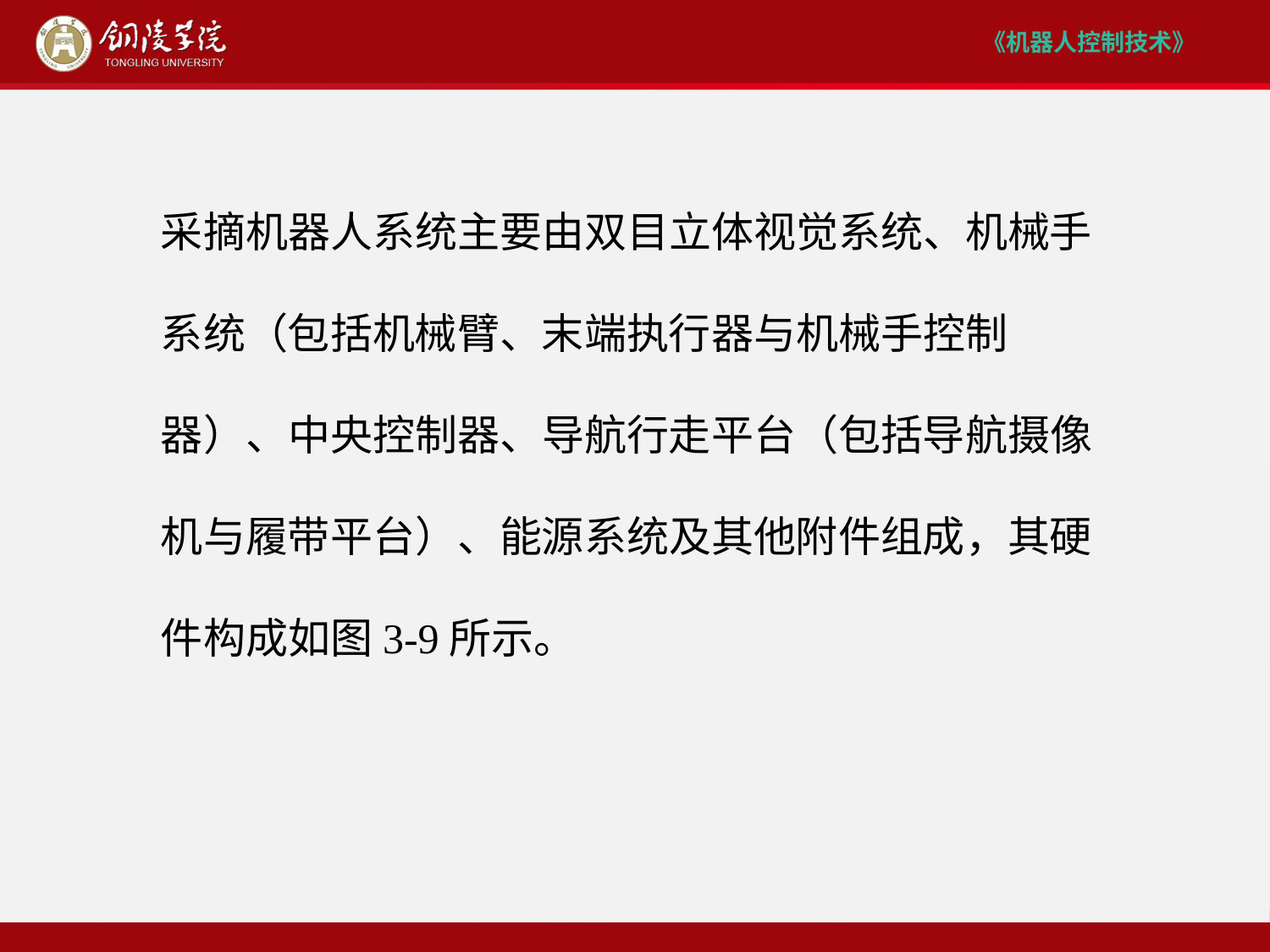

采摘机器人系统主要由双目立体视觉系统、机械手系统（包括机械臂、末端执行器与机械手控制器）、中央控制器、导航行走平台（包括导航摄像机与履带平台）、能源系统及其他附件组成，其硬件构成如图3-9所示。